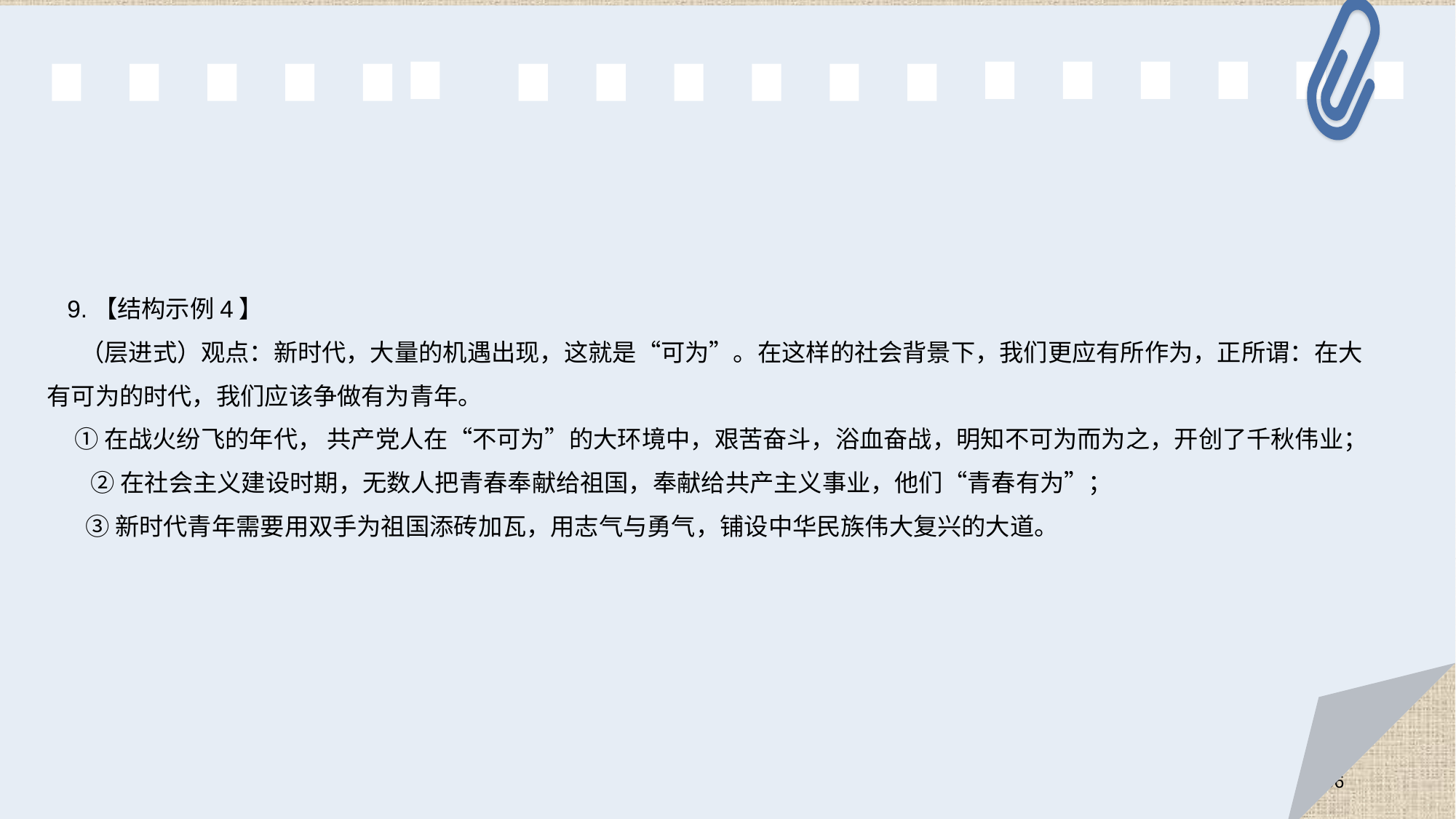

9.【结构示例4】
     （层进式）观点：新时代，大量的机遇出现，这就是“可为”。在这样的社会背景下，我们更应有所作为，正所谓：在大有可为的时代，我们应该争做有为青年。
     ①在战火纷飞的年代， 共产党人在“不可为”的大环境中，艰苦奋斗，浴血奋战，明知不可为而为之，开创了千秋伟业；
        ②在社会主义建设时期，无数人把青春奉献给祖国，奉献给共产主义事业，他们“青春有为”；
       ③新时代青年需要用双手为祖国添砖加瓦，用志气与勇气，铺设中华民族伟大复兴的大道。
56